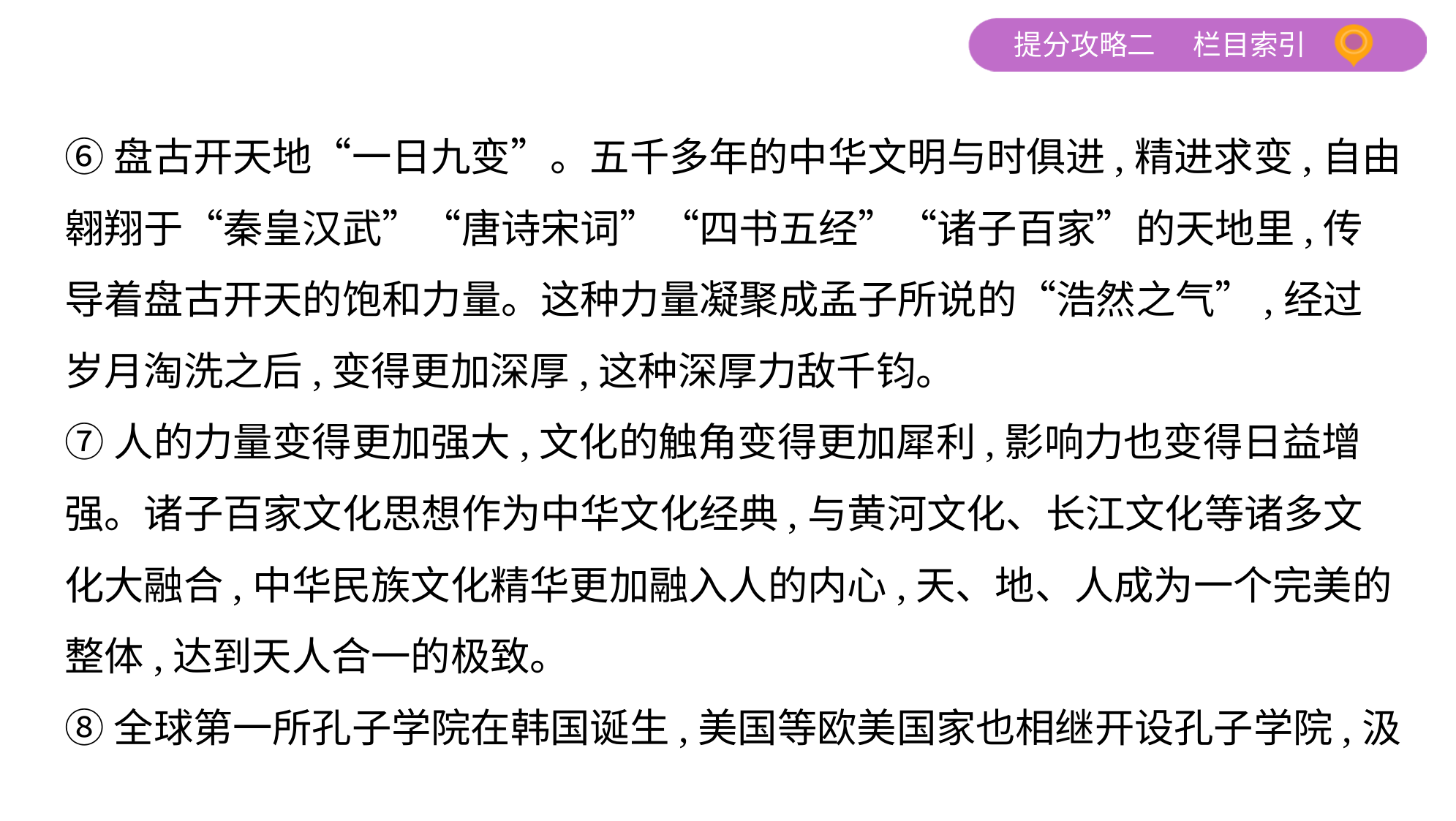

⑥盘古开天地“一日九变”。五千多年的中华文明与时俱进,精进求变,自由
翱翔于“秦皇汉武”“唐诗宋词”“四书五经”“诸子百家”的天地里,传
导着盘古开天的饱和力量。这种力量凝聚成孟子所说的“浩然之气”,经过
岁月淘洗之后,变得更加深厚,这种深厚力敌千钧。
⑦人的力量变得更加强大,文化的触角变得更加犀利,影响力也变得日益增
强。诸子百家文化思想作为中华文化经典,与黄河文化、长江文化等诸多文
化大融合,中华民族文化精华更加融入人的内心,天、地、人成为一个完美的
整体,达到天人合一的极致。
⑧全球第一所孔子学院在韩国诞生,美国等欧美国家也相继开设孔子学院,汲